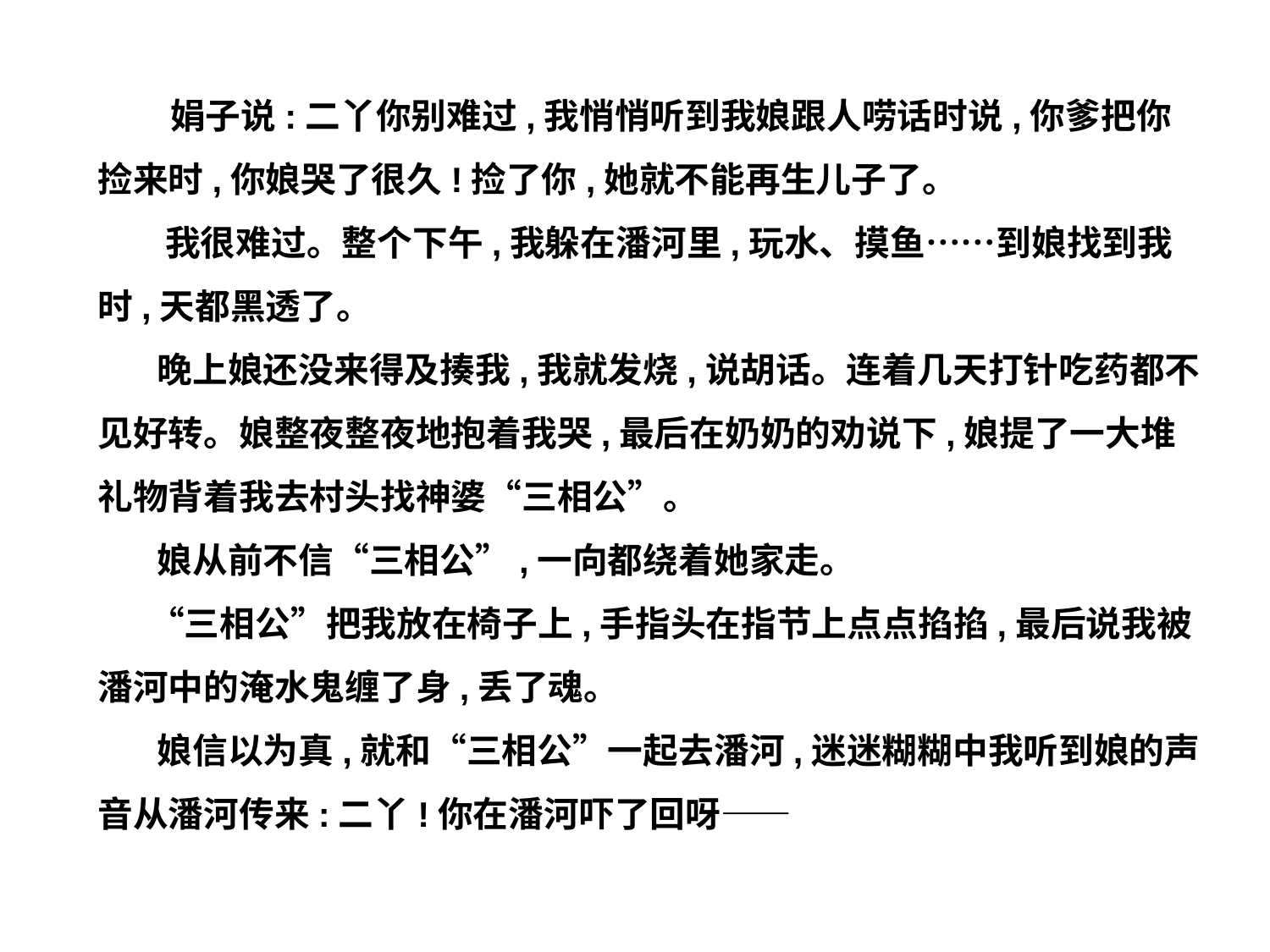

娟子说:二丫你别难过,我悄悄听到我娘跟人唠话时说,你爹把你捡来时,你娘哭了很久!捡了你,她就不能再生儿子了。
　    我很难过。整个下午,我躲在潘河里,玩水、摸鱼……到娘找到我时,天都黑透了。
　   晚上娘还没来得及揍我,我就发烧,说胡话。连着几天打针吃药都不见好转。娘整夜整夜地抱着我哭,最后在奶奶的劝说下,娘提了一大堆礼物背着我去村头找神婆“三相公”。
　   娘从前不信“三相公”,一向都绕着她家走。
　  “三相公”把我放在椅子上,手指头在指节上点点掐掐,最后说我被潘河中的淹水鬼缠了身,丢了魂。
　   娘信以为真,就和“三相公”一起去潘河,迷迷糊糊中我听到娘的声音从潘河传来:二丫!你在潘河吓了回呀——